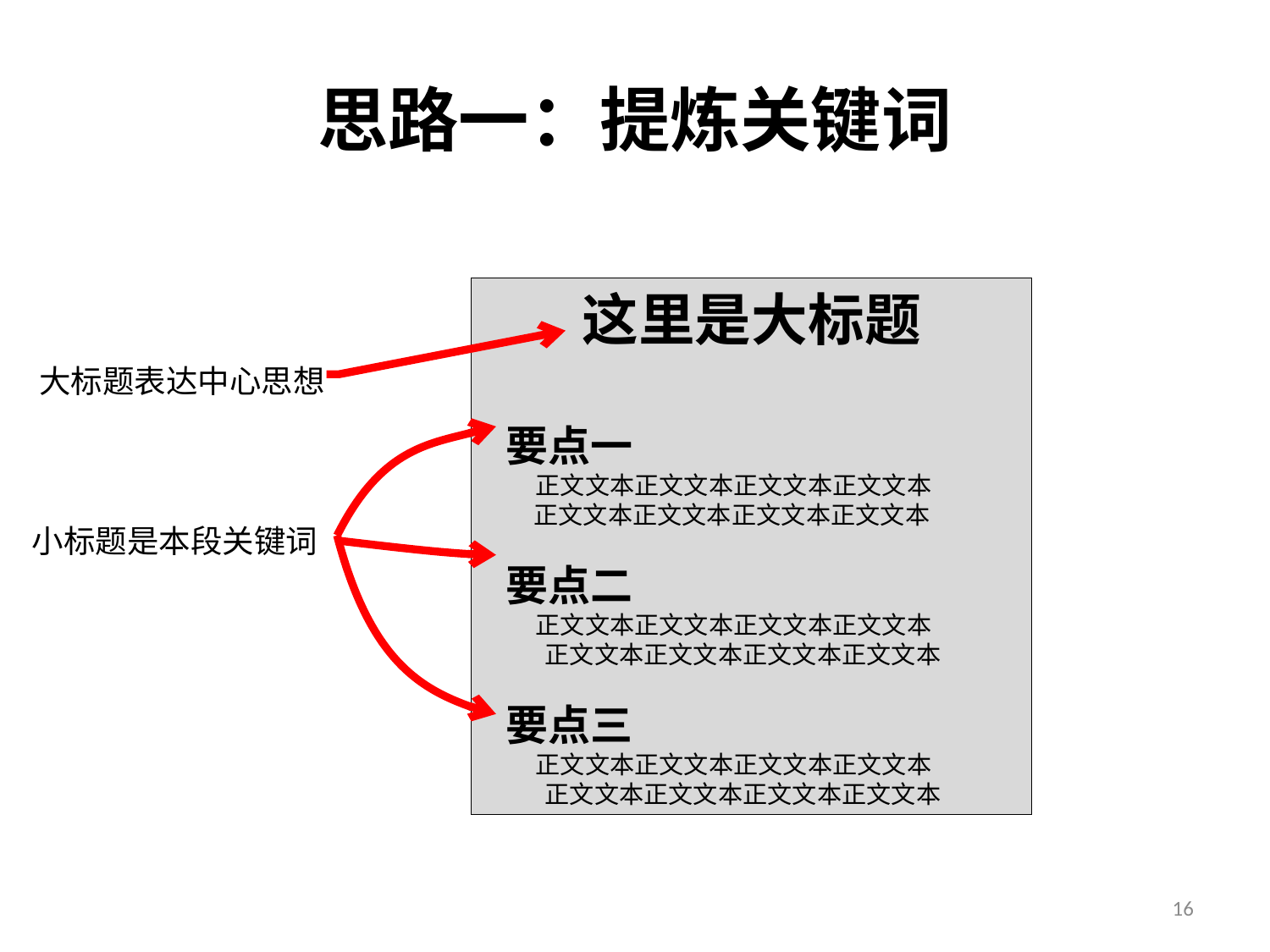

# 思路一：提炼关键词
这里是大标题

  要点一
          正文文本正文文本正文文本正文文本
        正文文本正文文本正文文本正文文本

  要点二
          正文文本正文文本正文文本正文文本
          正文文本正文文本正文文本正文文本

  要点三
          正文文本正文文本正文文本正文文本
          正文文本正文文本正文文本正文文本

大标题表达中心思想

小标题是本段关键词

16